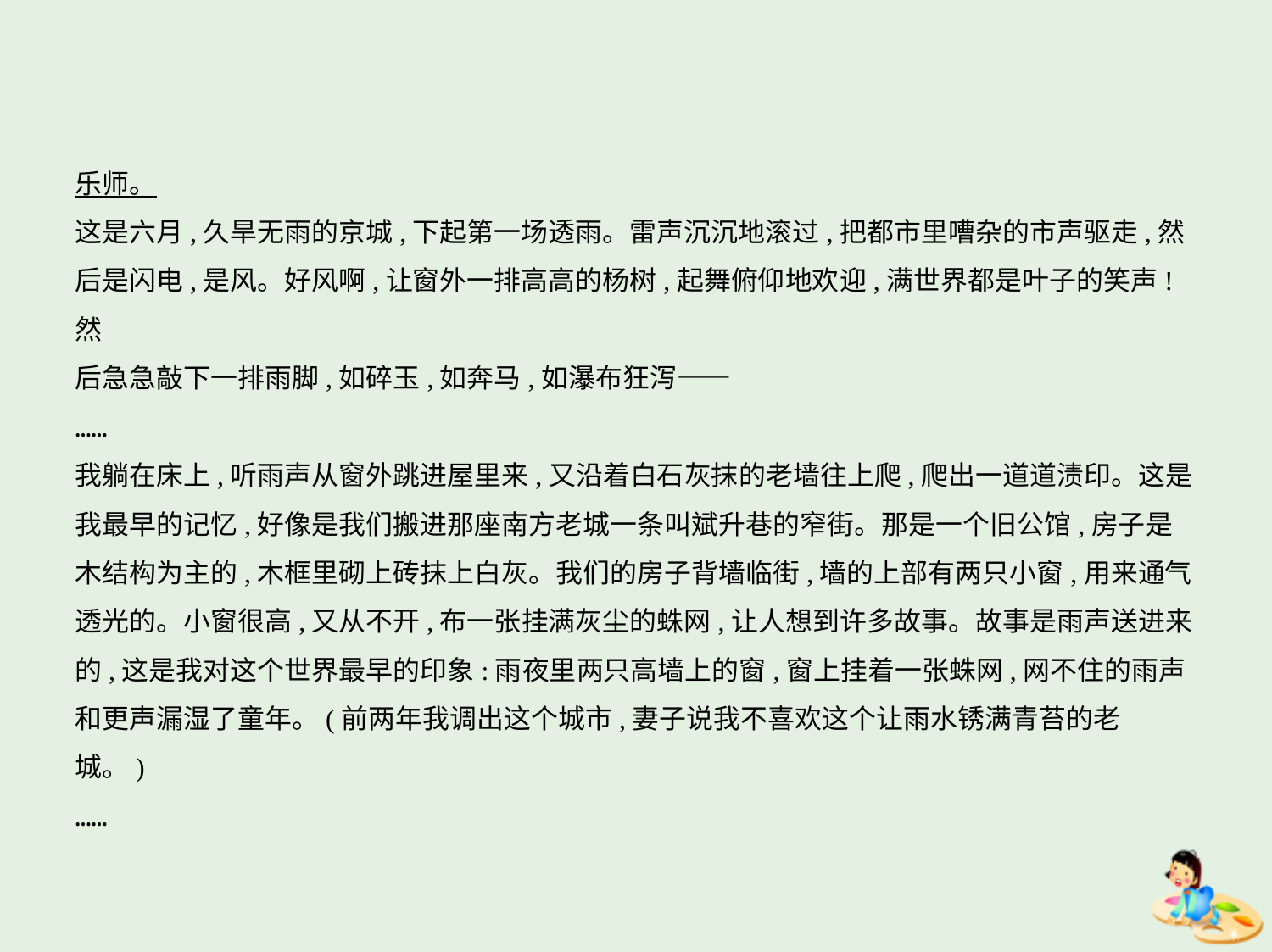

乐师。
这是六月,久旱无雨的京城,下起第一场透雨。雷声沉沉地滚过,把都市里嘈杂的市声驱走,然
后是闪电,是风。好风啊,让窗外一排高高的杨树,起舞俯仰地欢迎,满世界都是叶子的笑声!然
后急急敲下一排雨脚,如碎玉,如奔马,如瀑布狂泻——
……
我躺在床上,听雨声从窗外跳进屋里来,又沿着白石灰抹的老墙往上爬,爬出一道道渍印。这是
我最早的记忆,好像是我们搬进那座南方老城一条叫斌升巷的窄街。那是一个旧公馆,房子是
木结构为主的,木框里砌上砖抹上白灰。我们的房子背墙临街,墙的上部有两只小窗,用来通气
透光的。小窗很高,又从不开,布一张挂满灰尘的蛛网,让人想到许多故事。故事是雨声送进来
的,这是我对这个世界最早的印象:雨夜里两只高墙上的窗,窗上挂着一张蛛网,网不住的雨声
和更声漏湿了童年。(前两年我调出这个城市,妻子说我不喜欢这个让雨水锈满青苔的老
城。)
……